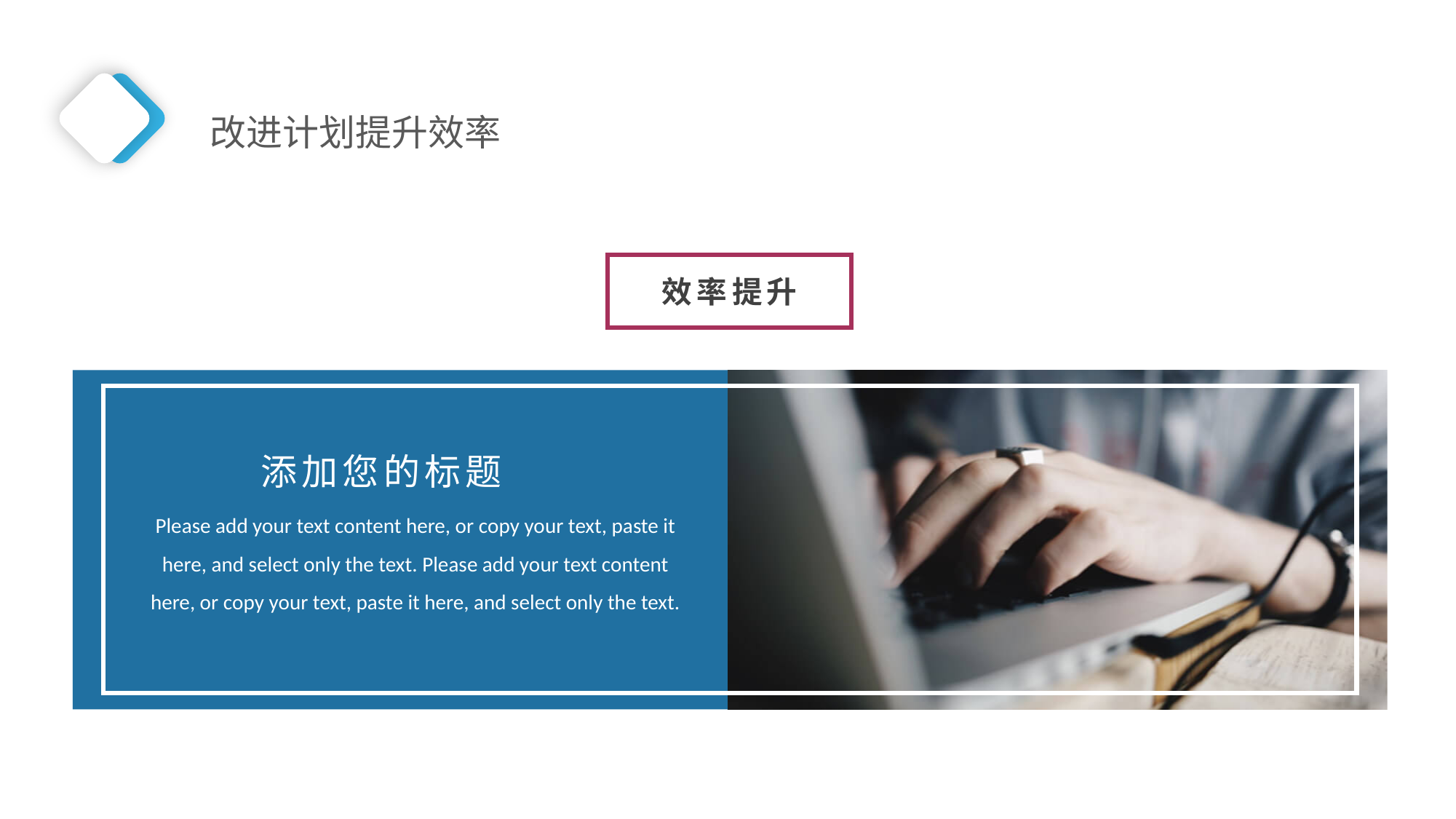

改进计划提升效率

效率提升

添加您的标题
Please add your text content here, or copy your text, paste it here, and select only the text. Please add your text content here, or copy your text, paste it here, and select only the text.